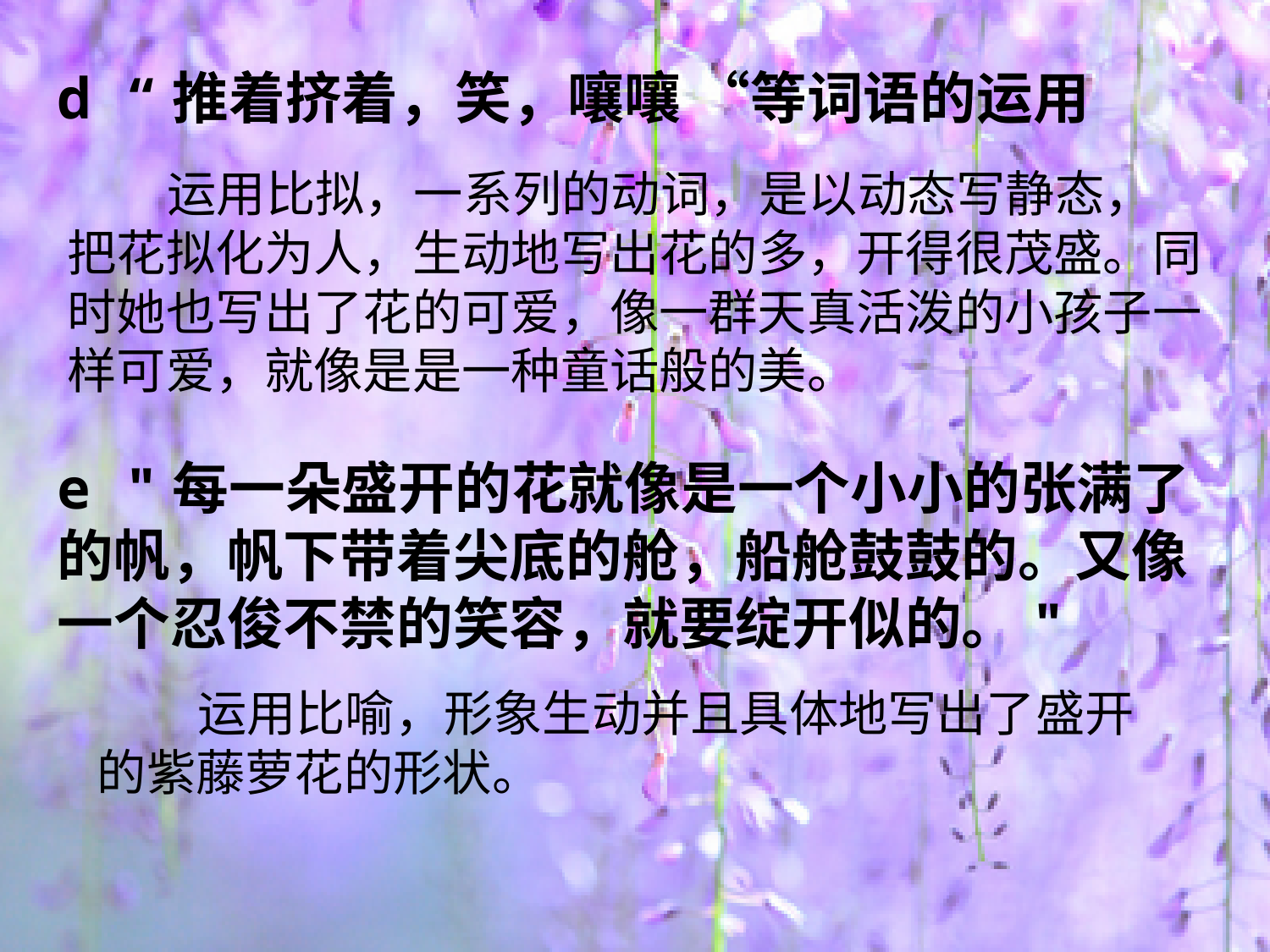

d “推着挤着，笑，嚷嚷 “等词语的运用
        运用比拟，一系列的动词，是以动态写静态，把花拟化为人，生动地写出花的多，开得很茂盛。同时她也写出了花的可爱，像一群天真活泼的小孩子一样可爱，就像是是一种童话般的美。

e "每一朵盛开的花就像是一个小小的张满了的帆，帆下带着尖底的舱，船舱鼓鼓的。又像一个忍俊不禁的笑容，就要绽开似的。"

        运用比喻，形象生动并且具体地写出了盛开的紫藤萝花的形状。